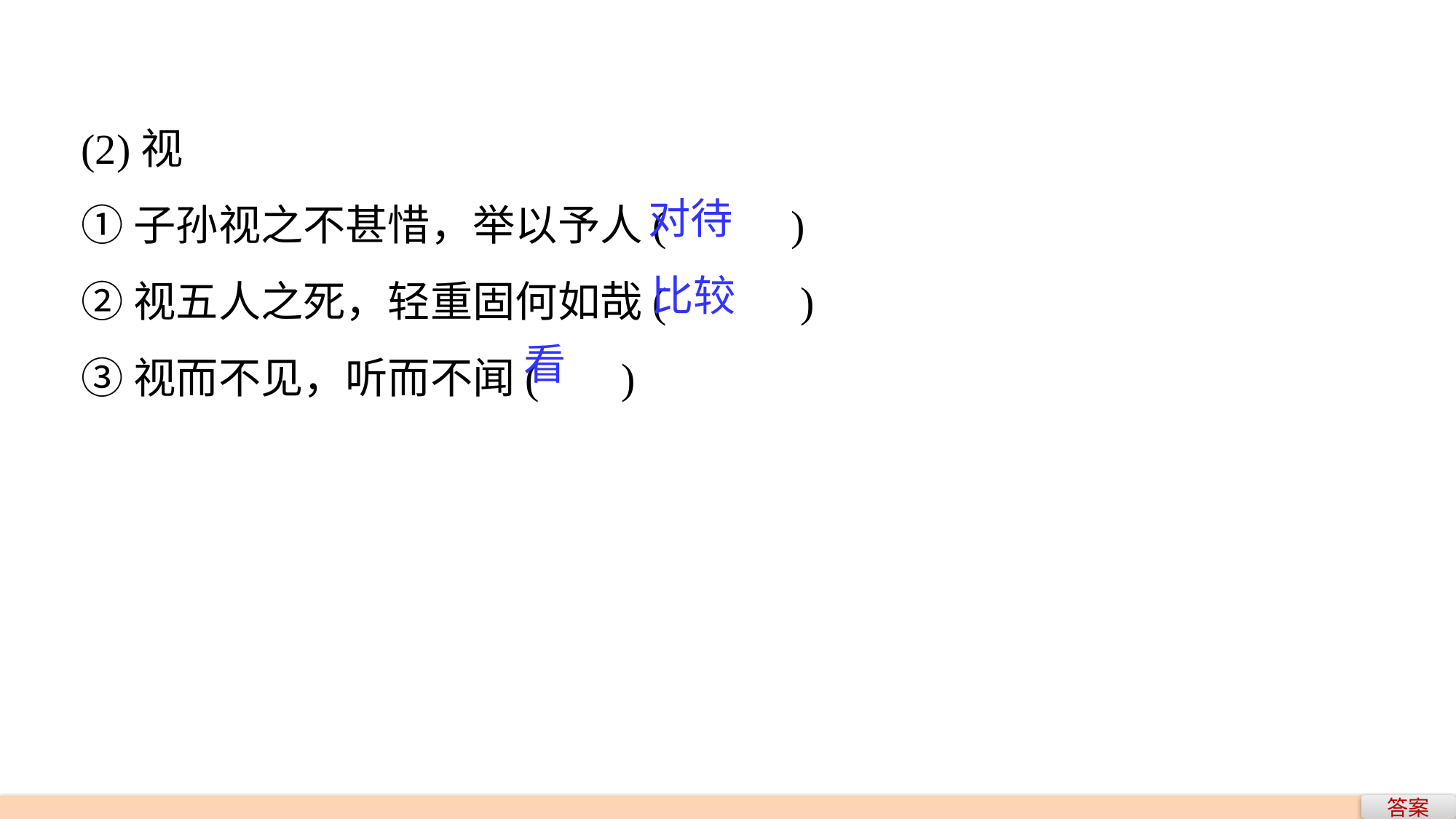

(2)视
①子孙视之不甚惜，举以予人(　　  )
②视五人之死，轻重固何如哉(　   　)
③视而不见，听而不闻(　  )
对待
比较
看
答案